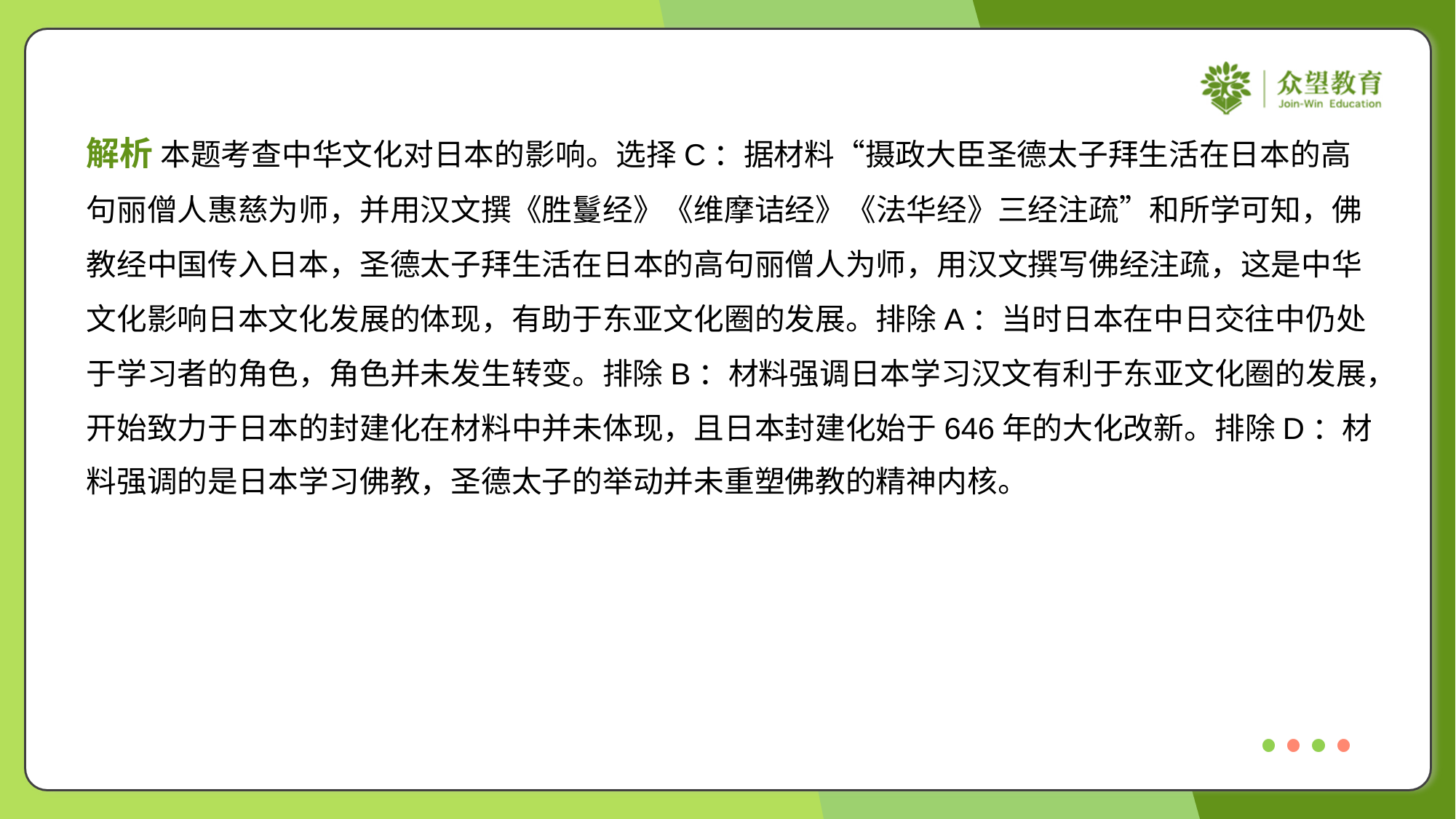

解析 本题考查中华文化对日本的影响。选择C：据材料“摄政大臣圣德太子拜生活在日本的高
句丽僧人惠慈为师，并用汉文撰《胜鬘经》《维摩诘经》《法华经》三经注疏”和所学可知，佛
教经中国传入日本，圣德太子拜生活在日本的高句丽僧人为师，用汉文撰写佛经注疏，这是中华
文化影响日本文化发展的体现，有助于东亚文化圈的发展。排除A：当时日本在中日交往中仍处
于学习者的角色，角色并未发生转变。排除B：材料强调日本学习汉文有利于东亚文化圈的发展，
开始致力于日本的封建化在材料中并未体现，且日本封建化始于646年的大化改新。排除D：材
料强调的是日本学习佛教，圣德太子的举动并未重塑佛教的精神内核。